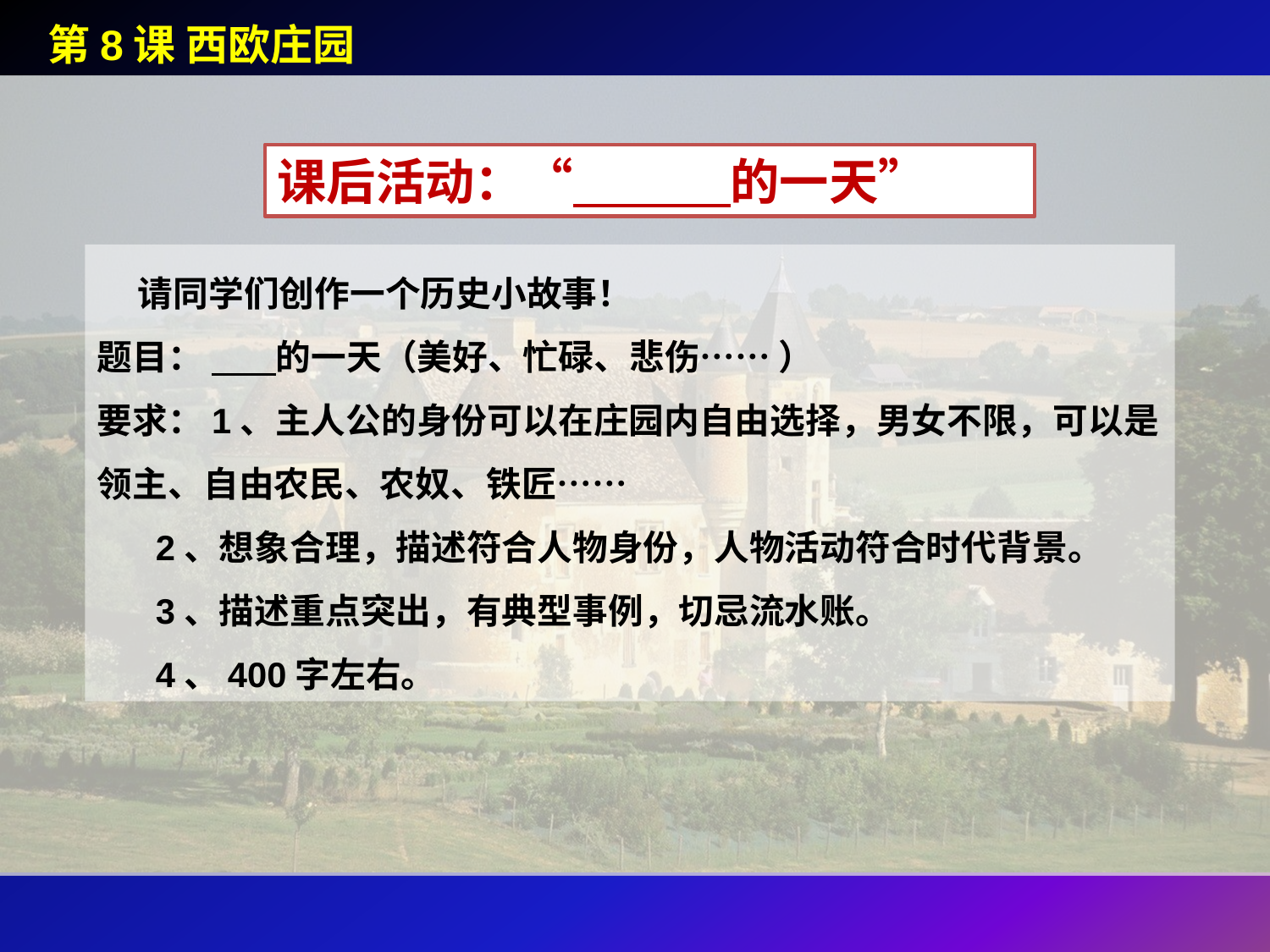

第8课 西欧庄园
课后活动：“              的一天”
    请同学们创作一个历史小故事！
题目：         的一天（美好、忙碌、悲伤…… ）
要求：1、主人公的身份可以在庄园内自由选择，男女不限，可以是领主、自由农民、农奴、铁匠……
      2、想象合理，描述符合人物身份，人物活动符合时代背景。
      3、描述重点突出，有典型事例，切忌流水账。
      4、400字左右。